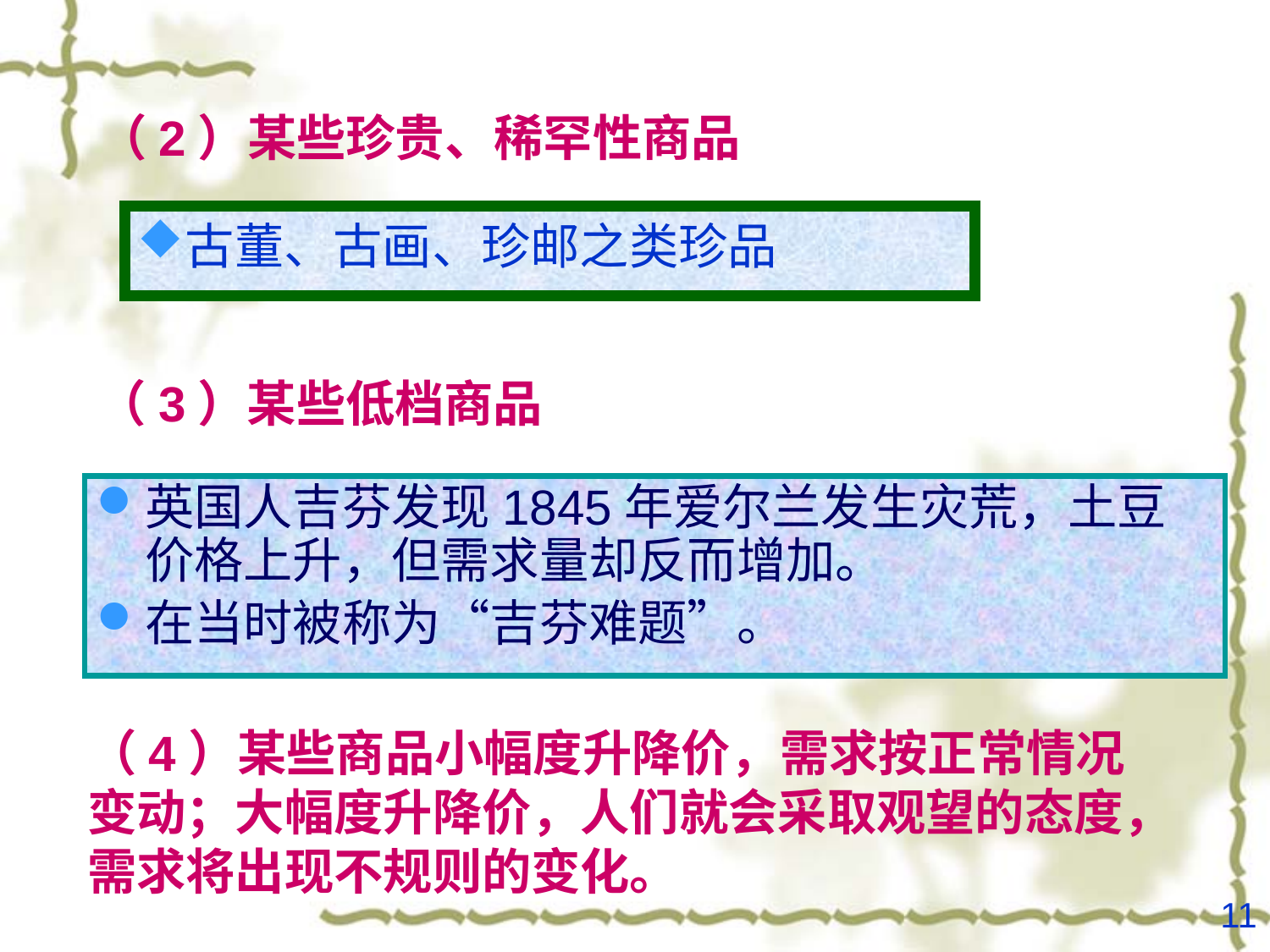

# （2）某些珍贵、稀罕性商品
古董、古画、珍邮之类珍品
（3）某些低档商品
英国人吉芬发现1845年爱尔兰发生灾荒，土豆价格上升，但需求量却反而增加。
在当时被称为“吉芬难题”。
（4）某些商品小幅度升降价，需求按正常情况变动；大幅度升降价，人们就会采取观望的态度，需求将出现不规则的变化。
11